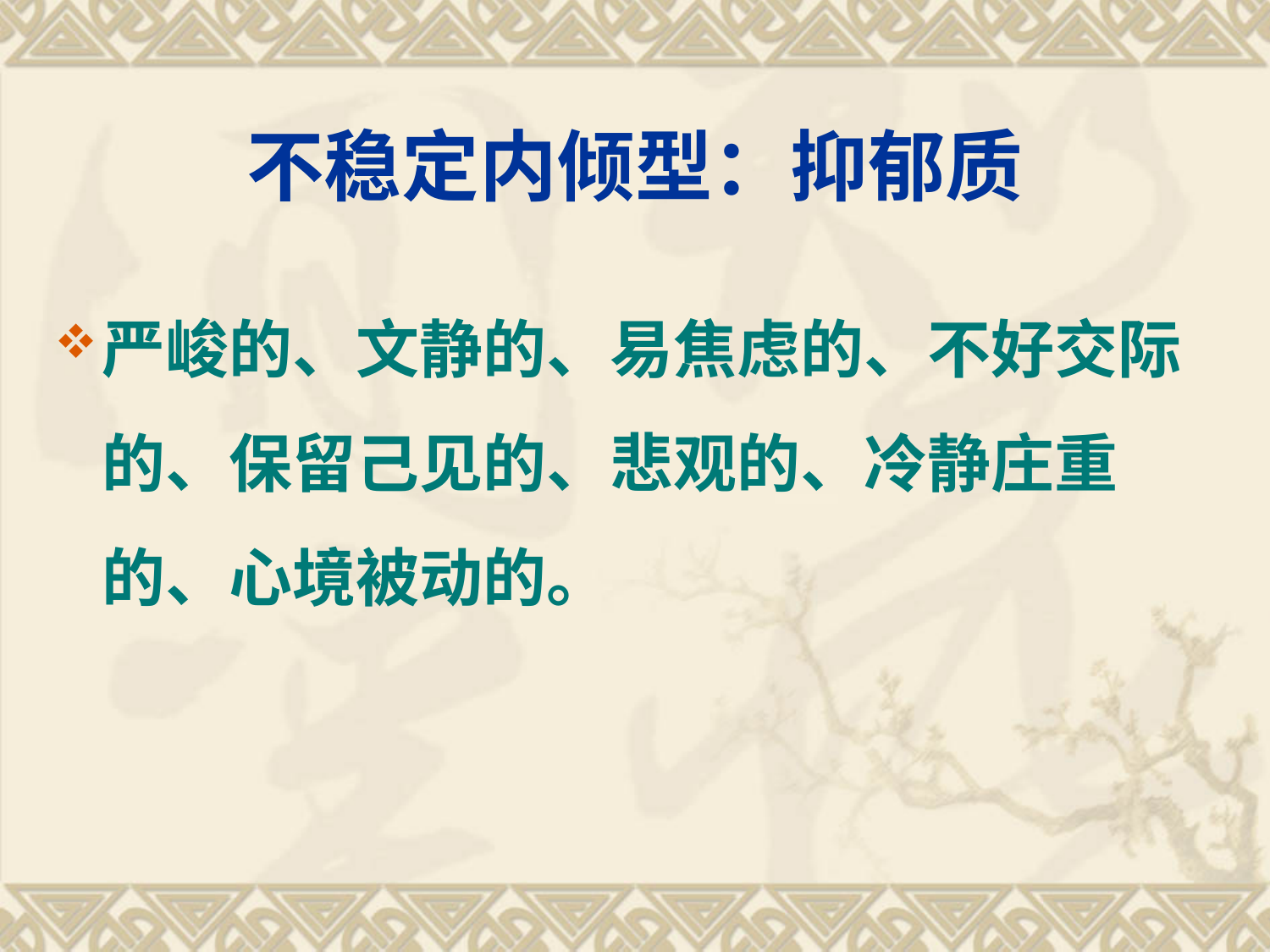

# 不稳定内倾型：抑郁质
严峻的、文静的、易焦虑的、不好交际的、保留己见的、悲观的、冷静庄重的、心境被动的。